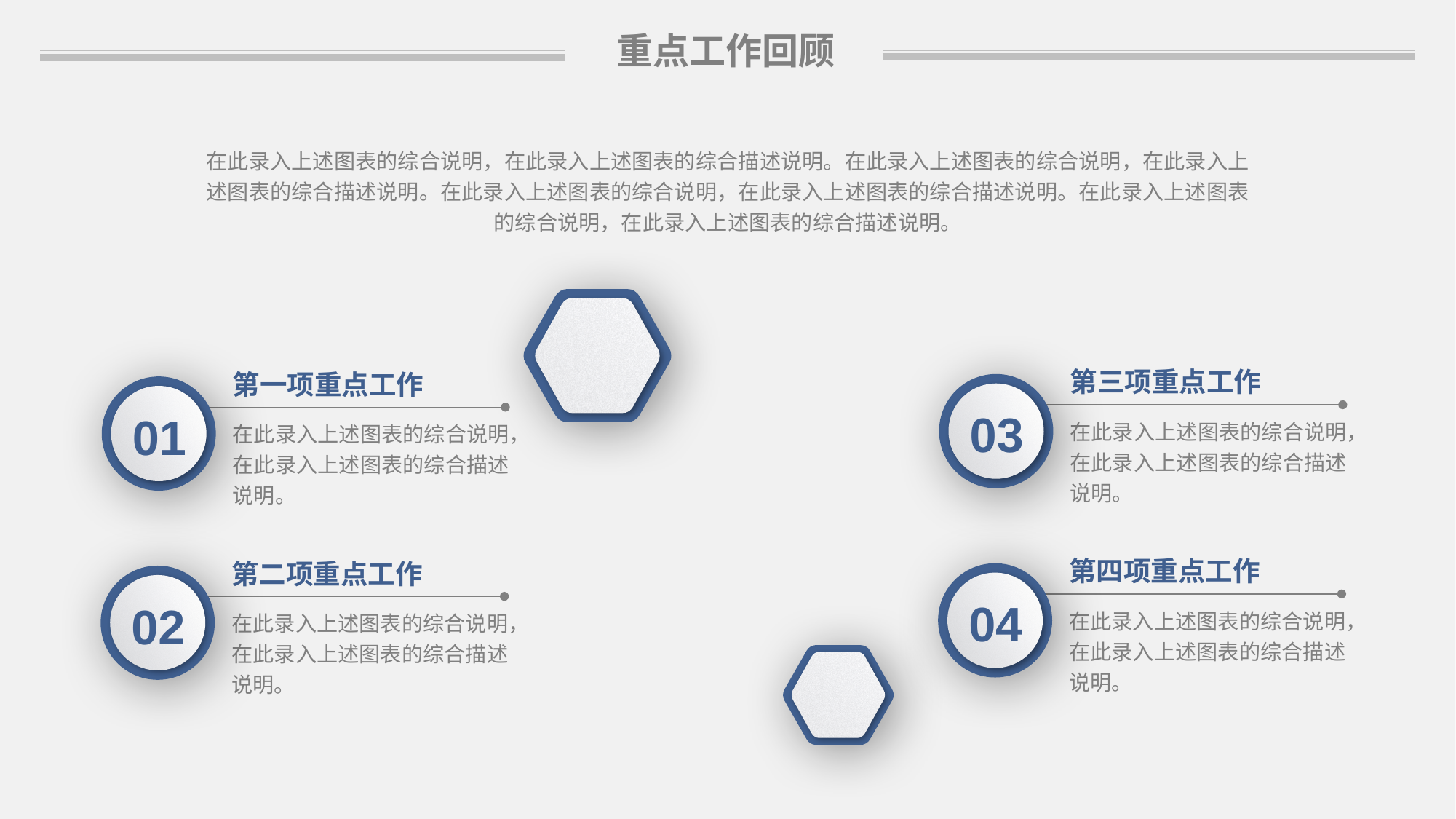

重点工作回顾
在此录入上述图表的综合说明，在此录入上述图表的综合描述说明。在此录入上述图表的综合说明，在此录入上述图表的综合描述说明。在此录入上述图表的综合说明，在此录入上述图表的综合描述说明。在此录入上述图表的综合说明，在此录入上述图表的综合描述说明。

第三项重点工作
第一项重点工作

03

01
在此录入上述图表的综合说明，在此录入上述图表的综合描述说明。
在此录入上述图表的综合说明，在此录入上述图表的综合描述说明。
第四项重点工作
第二项重点工作

04

02
在此录入上述图表的综合说明，在此录入上述图表的综合描述说明。
在此录入上述图表的综合说明，在此录入上述图表的综合描述说明。